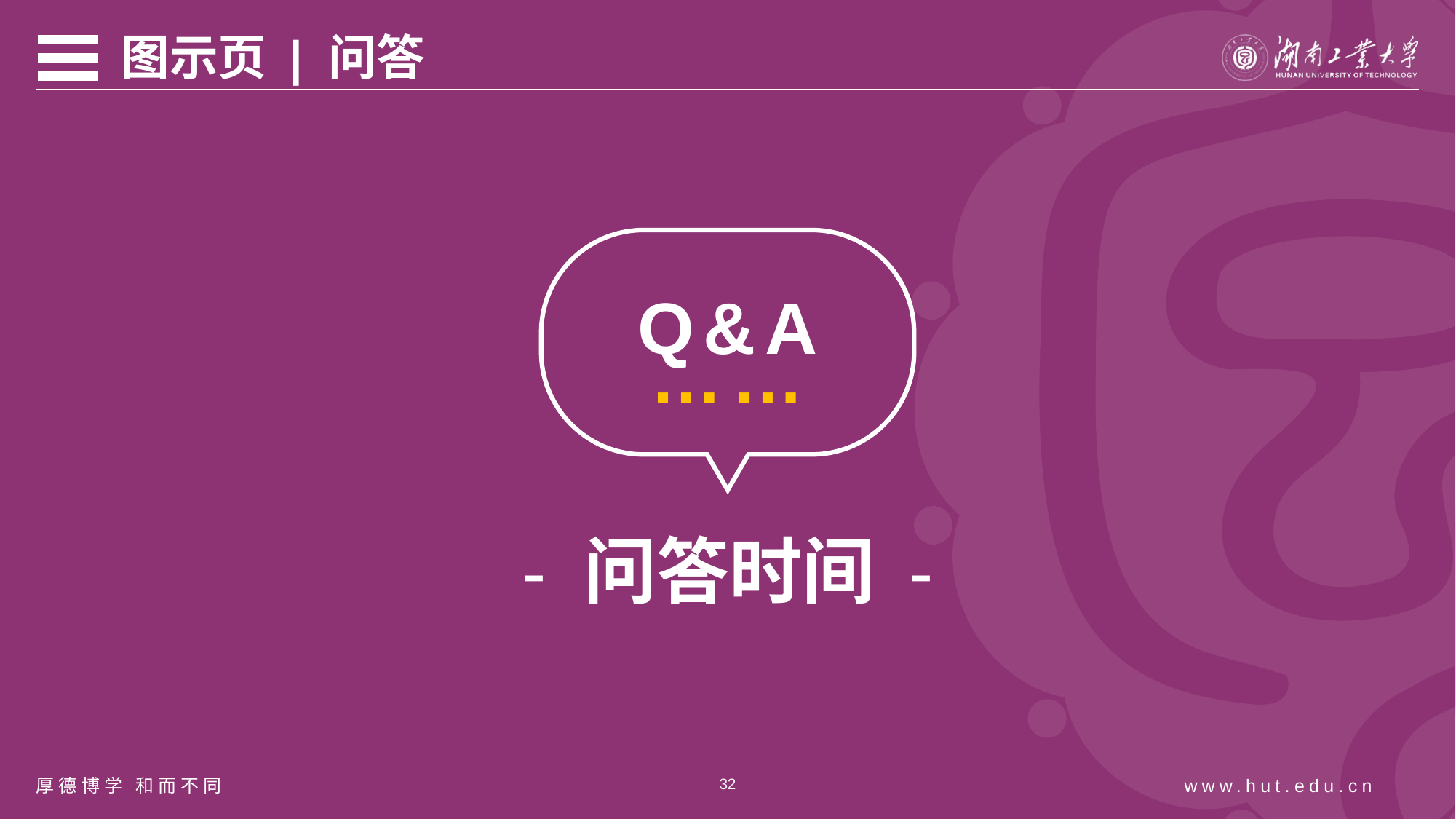

图示页 | 问答

Q&A
……
- 问答时间 -
32